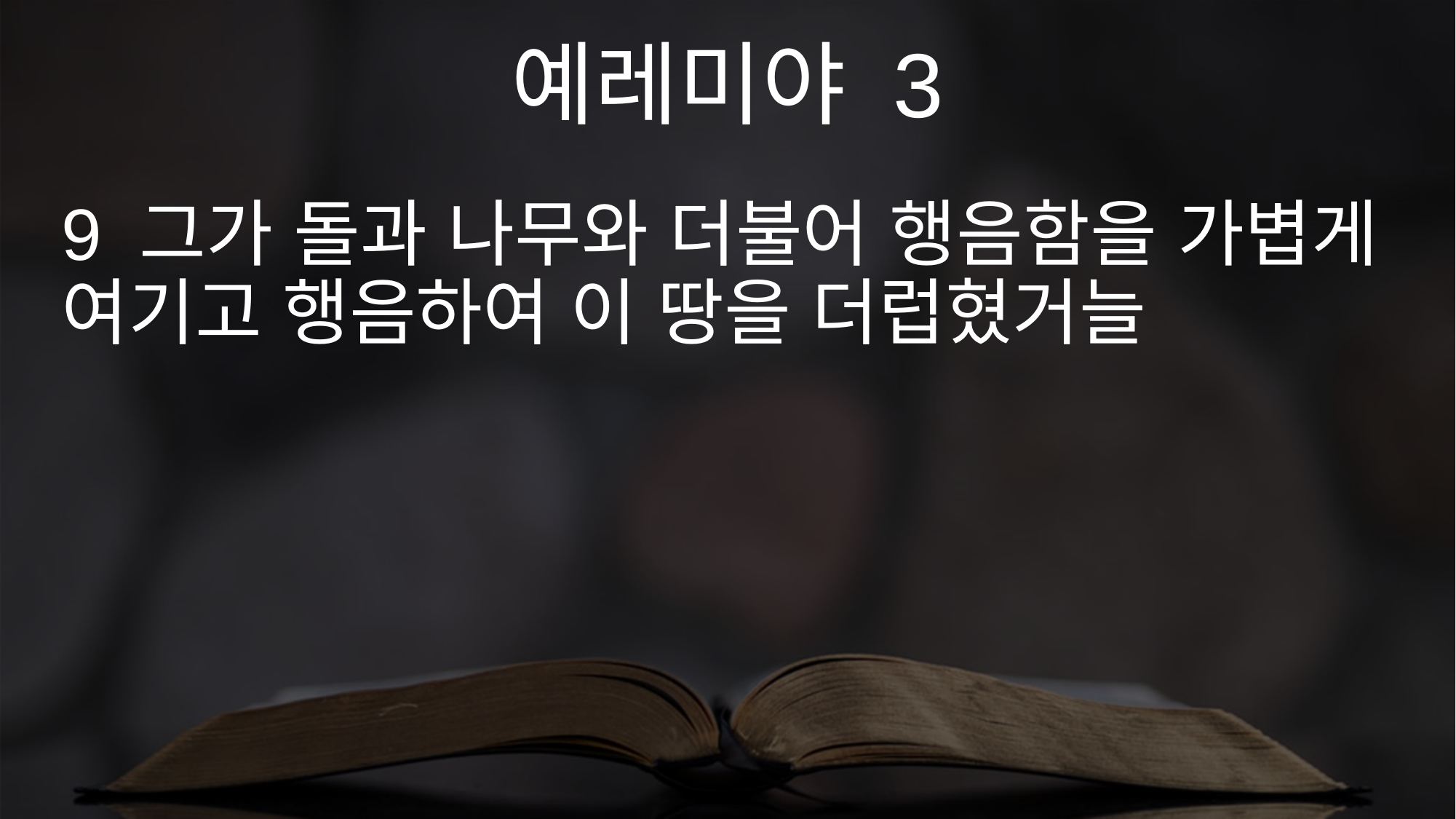

예레미야 3
9 그가 돌과 나무와 더불어 행음함을 가볍게 여기고 행음하여 이 땅을 더럽혔거늘